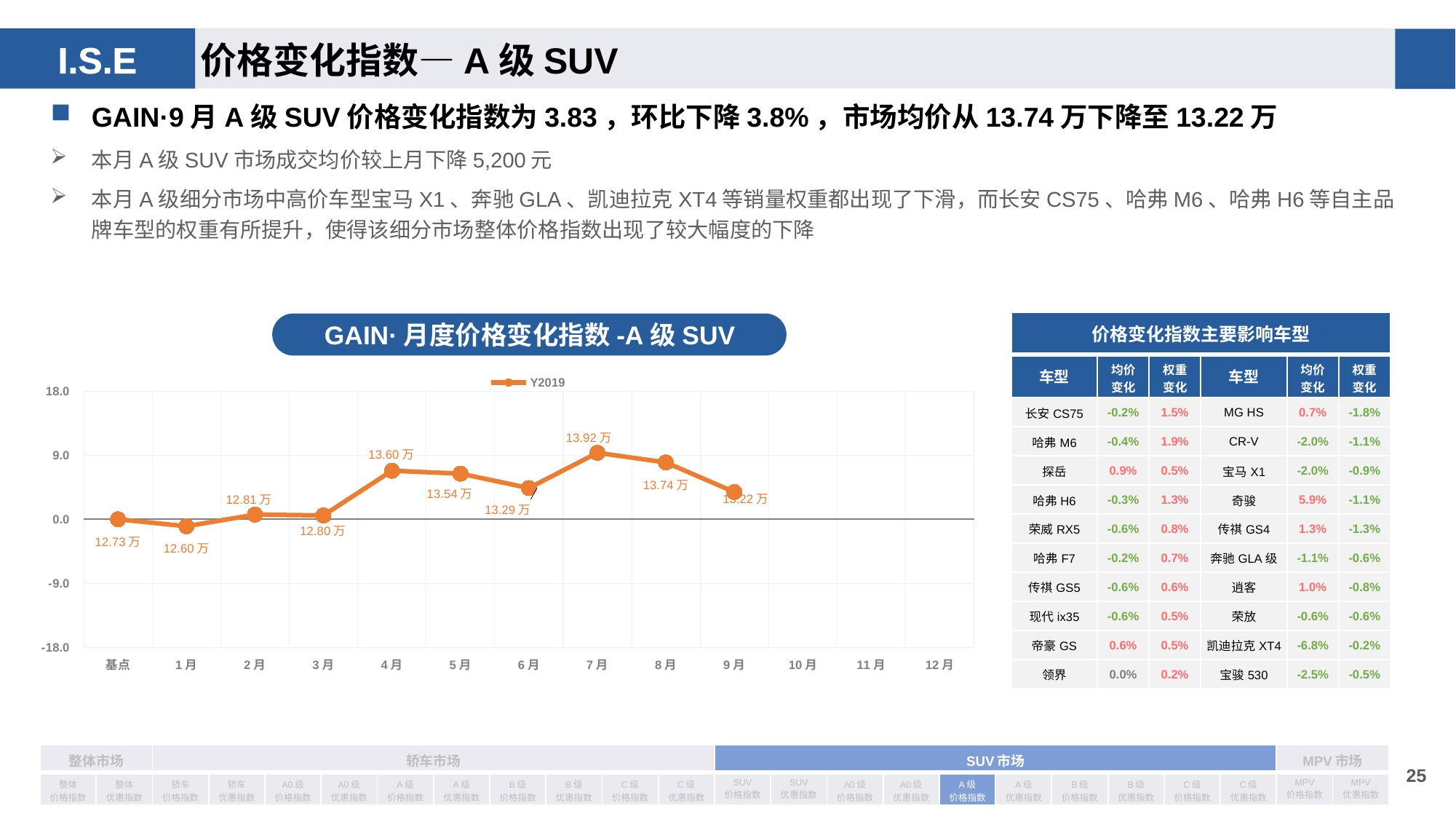

价格变化指数—A级SUV
GAIN·9月A级SUV价格变化指数为3.83，环比下降3.8%，市场均价从13.74万下降至13.22万
本月A级SUV市场成交均价较上月下降5,200元
本月A级细分市场中高价车型宝马X1、奔驰GLA、凯迪拉克XT4等销量权重都出现了下滑，而长安CS75、哈弗M6、哈弗H6等自主品牌车型的权重有所提升，使得该细分市场整体价格指数出现了较大幅度的下降
| 价格变化指数主要影响车型 |  |  |  |  |  |
| --- | --- | --- | --- | --- | --- |
| 车型 | 均价 变化 | 权重 变化 | 车型 | 均价 变化 | 权重变化 |
| 长安CS75 | -0.2% | 1.5% | MG HS | 0.7% | -1.8% |
| 哈弗M6 | -0.4% | 1.9% | CR-V | -2.0% | -1.1% |
| 探岳 | 0.9% | 0.5% | 宝马X1 | -2.0% | -0.9% |
| 哈弗H6 | -0.3% | 1.3% | 奇骏 | 5.9% | -1.1% |
| 荣威RX5 | -0.6% | 0.8% | 传祺GS4 | 1.3% | -1.3% |
| 哈弗F7 | -0.2% | 0.7% | 奔驰GLA级 | -1.1% | -0.6% |
| 传祺GS5 | -0.6% | 0.6% | 逍客 | 1.0% | -0.8% |
| 现代ix35 | -0.6% | 0.5% | 荣放 | -0.6% | -0.6% |
| 帝豪GS | 0.6% | 0.5% | 凯迪拉克XT4 | -6.8% | -0.2% |
| 领界 | 0.0% | 0.2% | 宝骏530 | -2.5% | -0.5% |
GAIN·月度价格变化指数-A级SUV

### Chart

| Category | Y2019 |
|---|---|
| 基点 | 0.0 |
| 1月 | -0.98 |
| 2月 | 0.66 |
| 3月 | 0.55 |
| 4月 | 6.82 |
| 5月 | 6.41 |
| 6月 | 4.39 |
| 7月 | 9.34 |
| 8月 | 7.98 |
| 9月 | 3.83 |
| 10月 | None |
| 11月 | None |
| 12月 | None |
| 整体市场 |  | 轿车市场 |  |  |  |  |  |  |  |  |  | SUV市场 |  |  |  |  |  |  |  |  |  | MPV市场 |  |
| --- | --- | --- | --- | --- | --- | --- | --- | --- | --- | --- | --- | --- | --- | --- | --- | --- | --- | --- | --- | --- | --- | --- | --- |
| 整体 价格指数 | 整体 优惠指数 | 轿车 价格指数 | 轿车 优惠指数 | A0级 价格指数 | A0级 优惠指数 | A级 价格指数 | A级 优惠指数 | B级 价格指数 | B级 优惠指数 | C级 价格指数 | C级 优惠指数 | SUV 价格指数 | SUV 优惠指数 | A0级 价格指数 | A0级 优惠指数 | A级 价格指数 | A级 优惠指数 | B级 价格指数 | B级 优惠指数 | C级 价格指数 | C级 优惠指数 | MPV 价格指数 | MPV 优惠指数 |
25